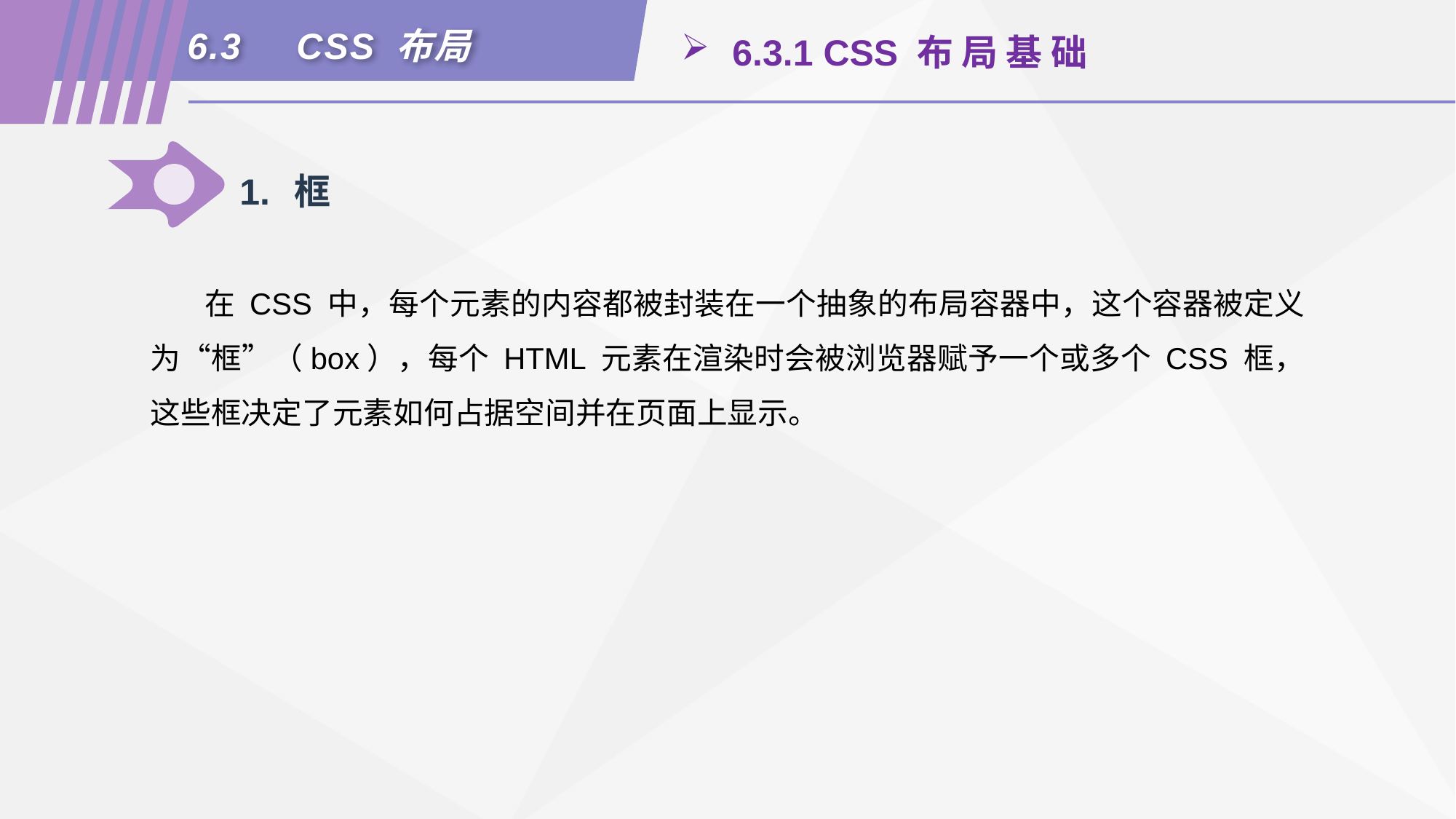

6.3	CSS 布局
 6.3.1 CSS 布 局 基 础

1.	框
在 CSS 中，每个元素的内容都被封装在一个抽象的布局容器中，这个容器被定义为“框”（box），每个 HTML 元素在渲染时会被浏览器赋予一个或多个 CSS 框，这些框决定了元素如何占据空间并在页面上显示。